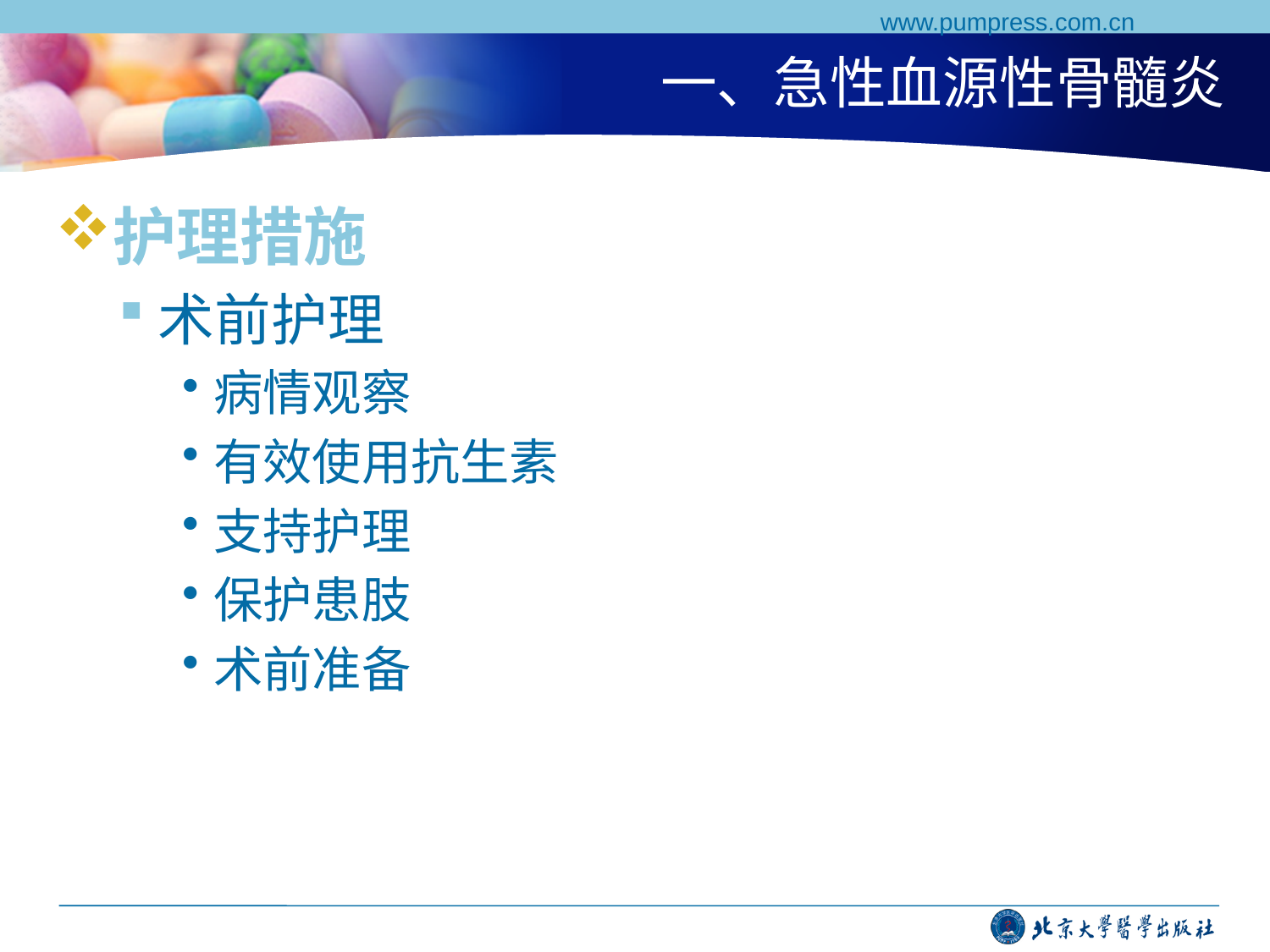

www.pumpress.com.cn
# 一、急性血源性骨髓炎
护理措施
术前护理
病情观察
有效使用抗生素
支持护理
保护患肢
术前准备